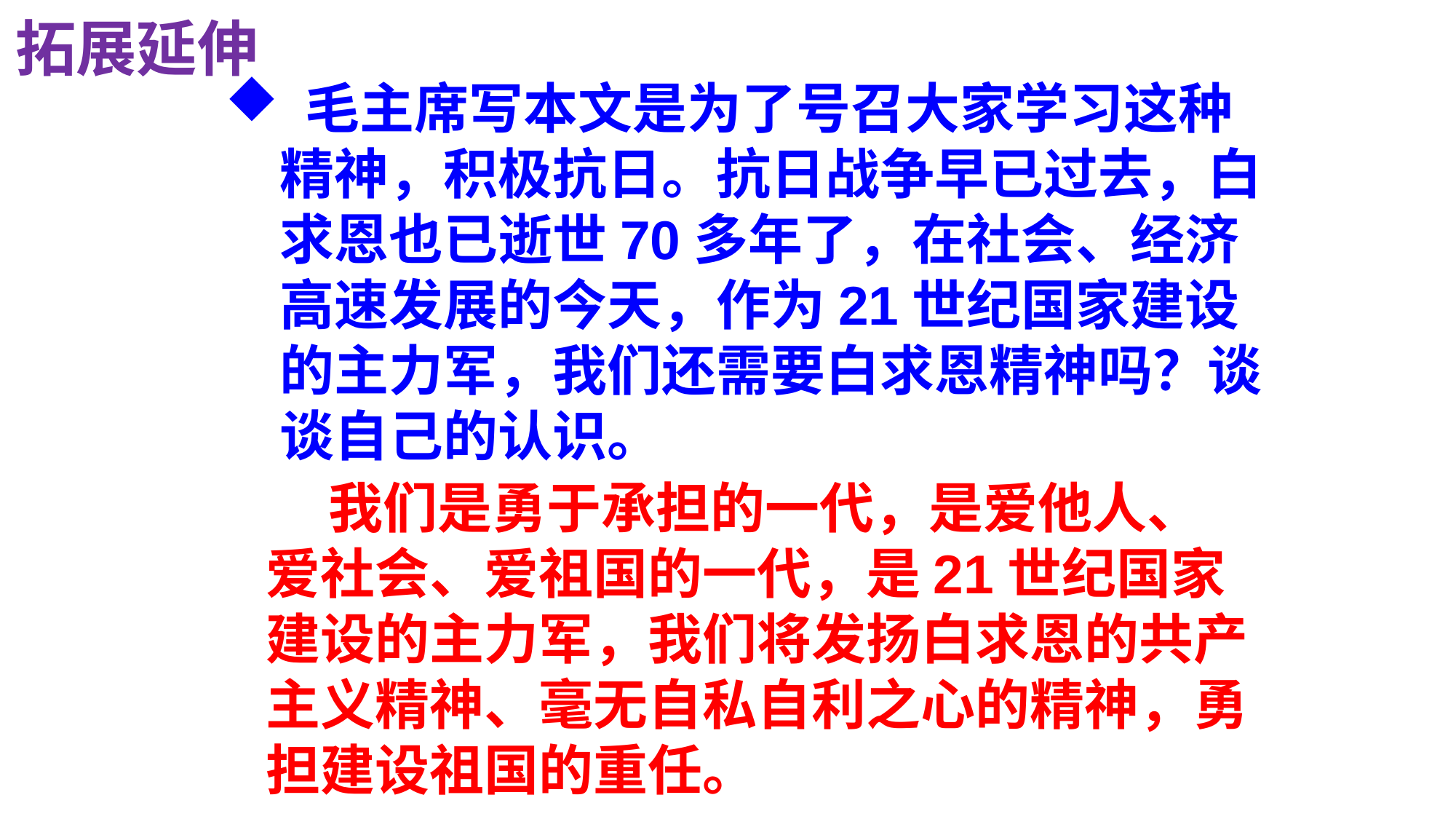

拓展延伸

 毛主席写本文是为了号召大家学习这种精神，积极抗日。抗日战争早已过去，白求恩也已逝世70多年了，在社会、经济高速发展的今天，作为21世纪国家建设的主力军，我们还需要白求恩精神吗？谈谈自己的认识。

    我们是勇于承担的一代，是爱他人、爱社会、爱祖国的一代，是21世纪国家建设的主力军，我们将发扬白求恩的共产主义精神、毫无自私自利之心的精神，勇担建设祖国的重任。